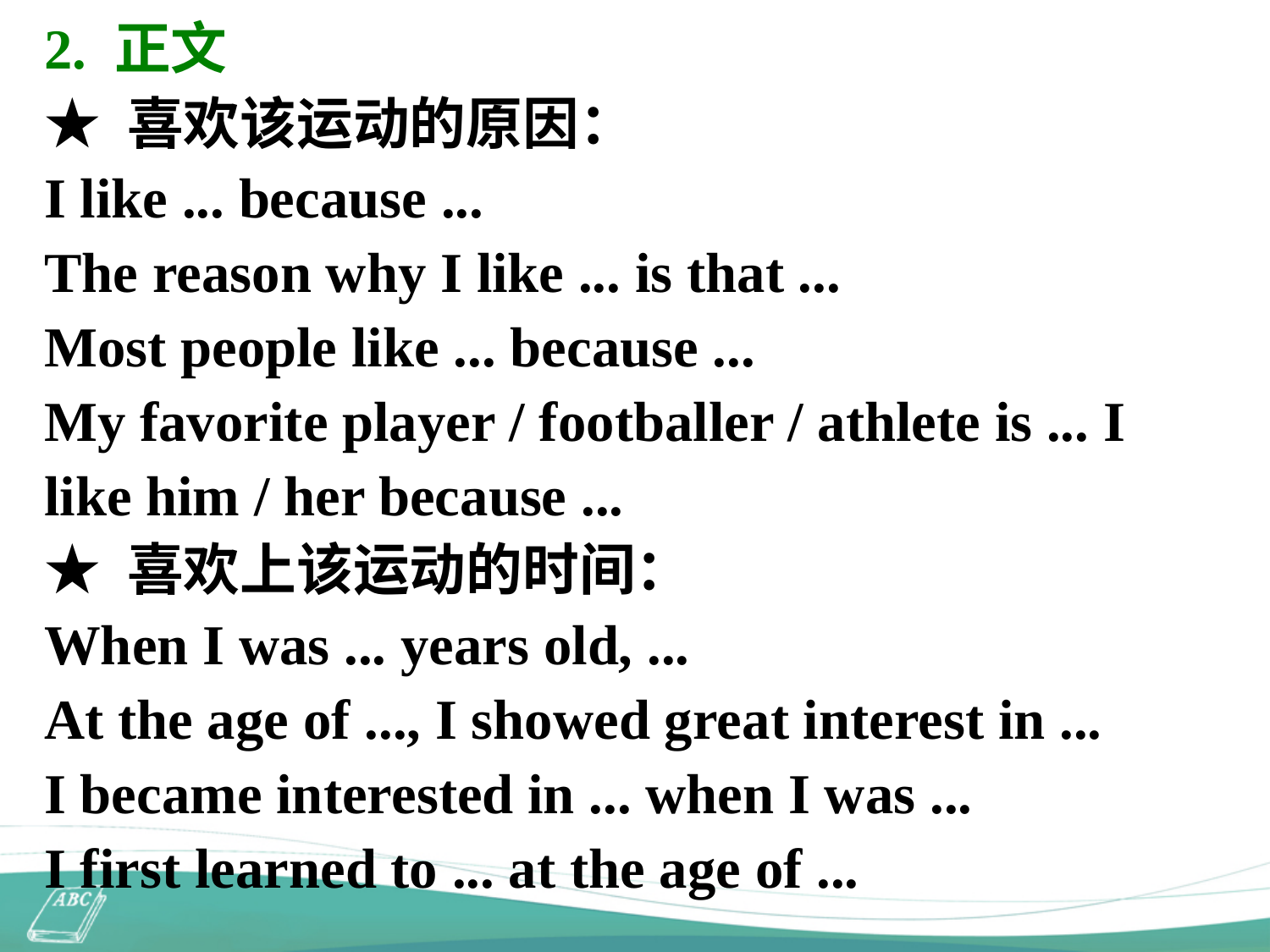

2. 正文
★ 喜欢该运动的原因：
I like ... because ...
The reason why I like ... is that ...
Most people like ... because ...
My favorite player / footballer / athlete is ... I like him / her because ...
★ 喜欢上该运动的时间：
When I was ... years old, ...
At the age of ..., I showed great interest in ...
I became interested in ... when I was ...
I first learned to ... at the age of ...